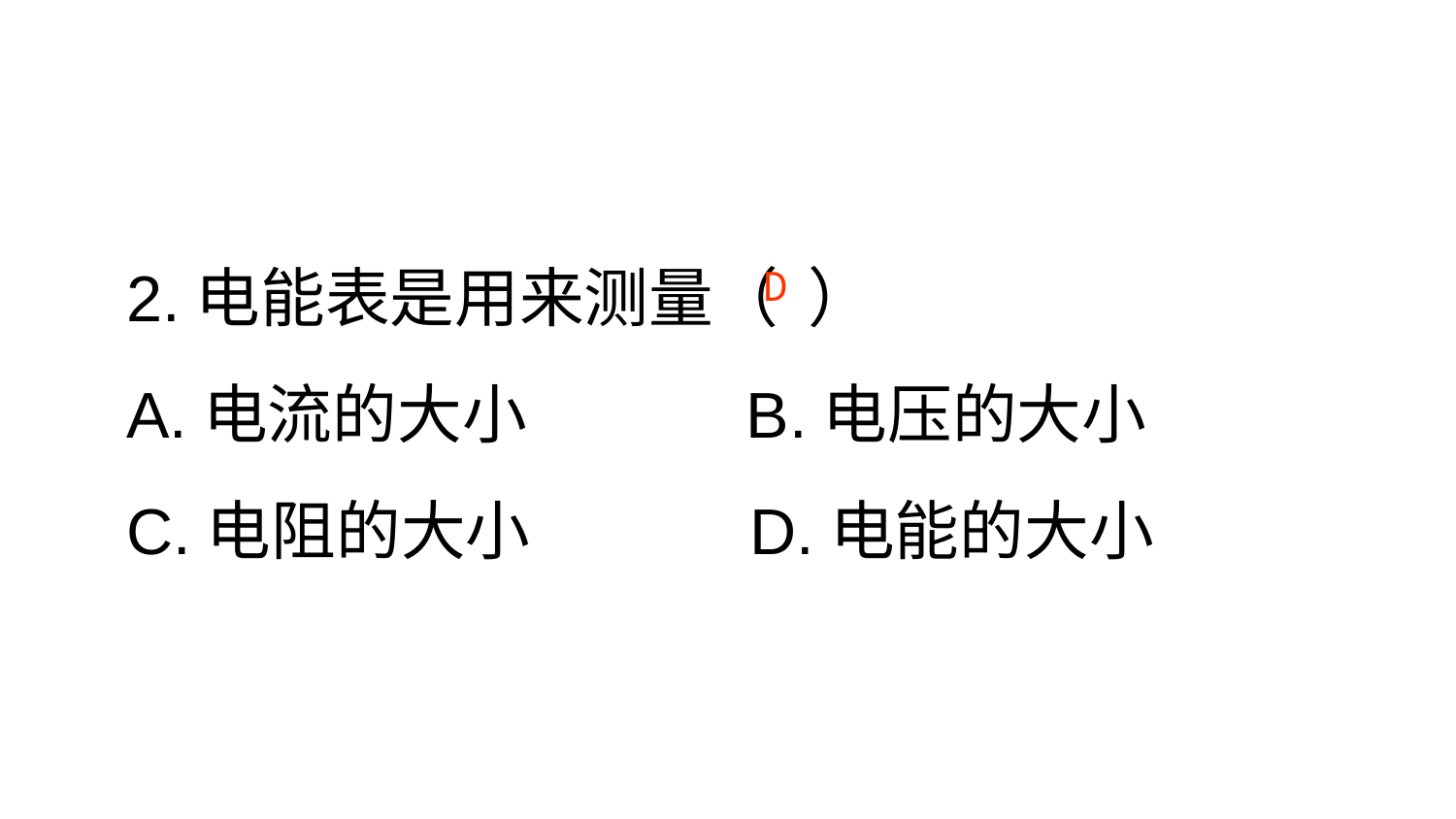

2.电能表是用来测量（  ）
A.电流的大小              B.电压的大小
C.电阻的大小              D.电能的大小
D